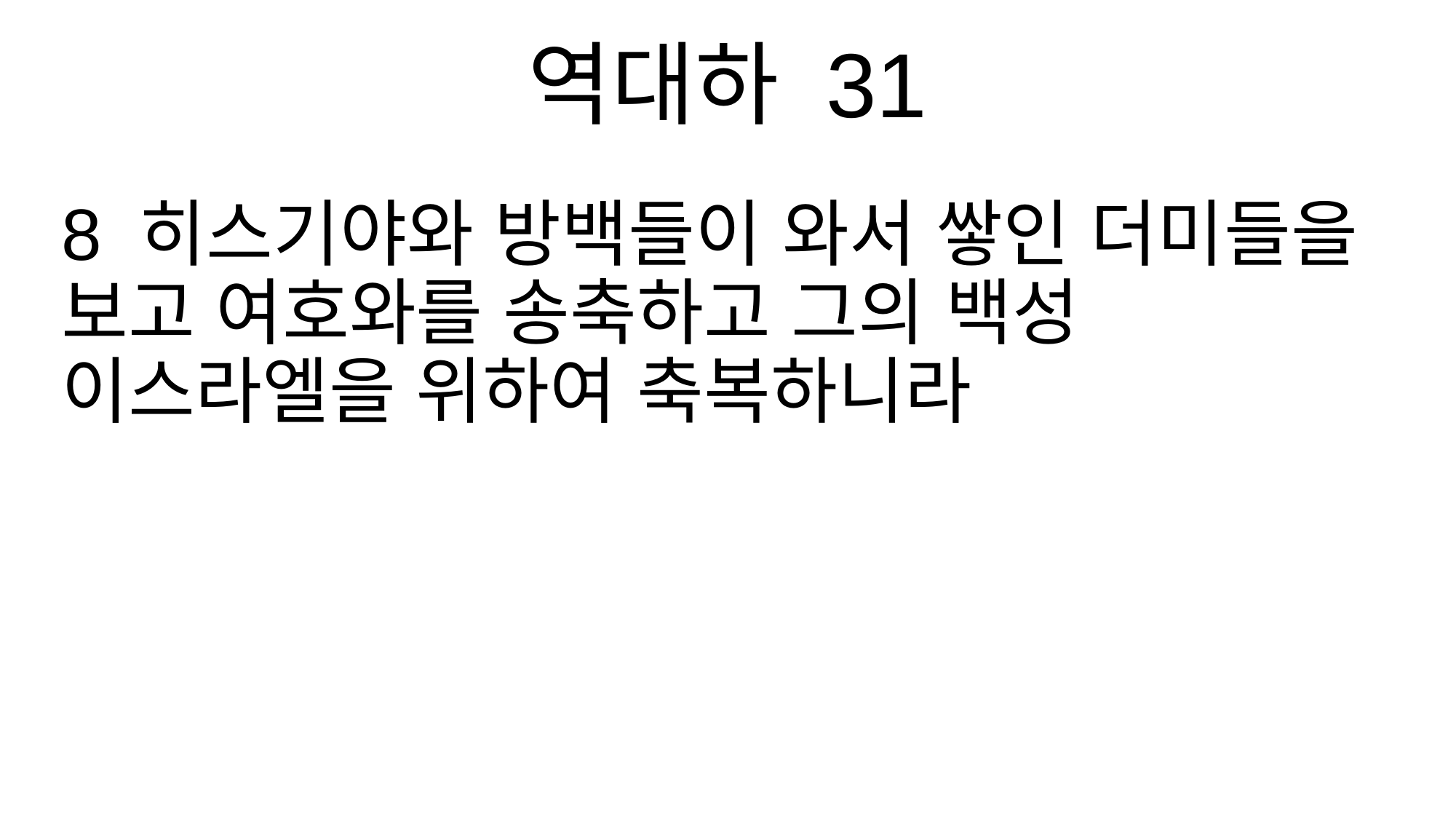

역대하 31
8 히스기야와 방백들이 와서 쌓인 더미들을 보고 여호와를 송축하고 그의 백성 이스라엘을 위하여 축복하니라